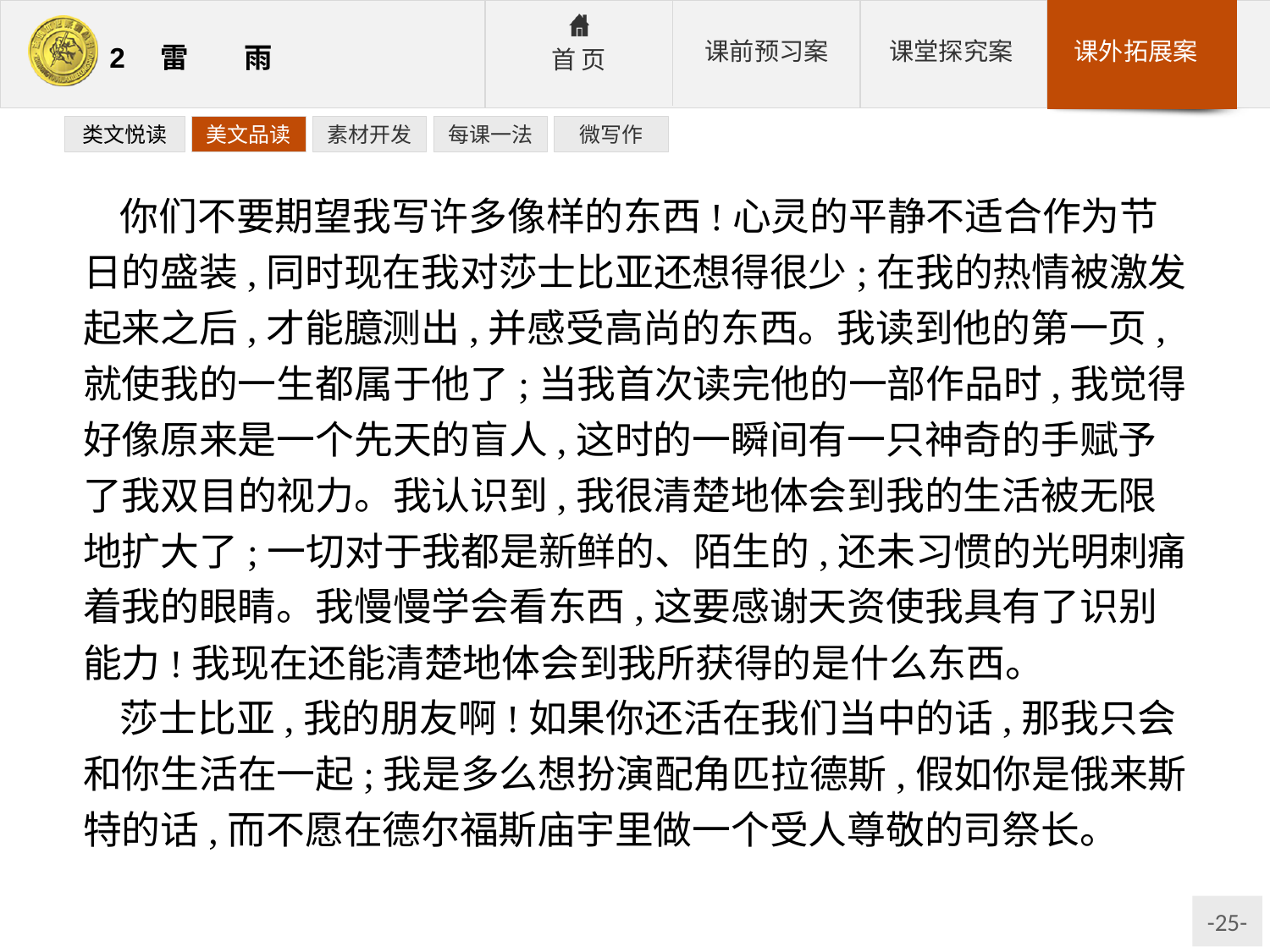

类文悦读
美文品读
素材开发
每课一法
微写作
你们不要期望我写许多像样的东西!心灵的平静不适合作为节日的盛装,同时现在我对莎士比亚还想得很少;在我的热情被激发起来之后,才能臆测出,并感受高尚的东西。我读到他的第一页,就使我的一生都属于他了;当我首次读完他的一部作品时,我觉得好像原来是一个先天的盲人,这时的一瞬间有一只神奇的手赋予了我双目的视力。我认识到,我很清楚地体会到我的生活被无限地扩大了;一切对于我都是新鲜的、陌生的,还未习惯的光明刺痛着我的眼睛。我慢慢学会看东西,这要感谢天资使我具有了识别能力!我现在还能清楚地体会到我所获得的是什么东西。
莎士比亚,我的朋友啊!如果你还活在我们当中的话,那我只会和你生活在一起;我是多么想扮演配角匹拉德斯,假如你是俄来斯特的话,而不愿在德尔福斯庙宇里做一个受人尊敬的司祭长。